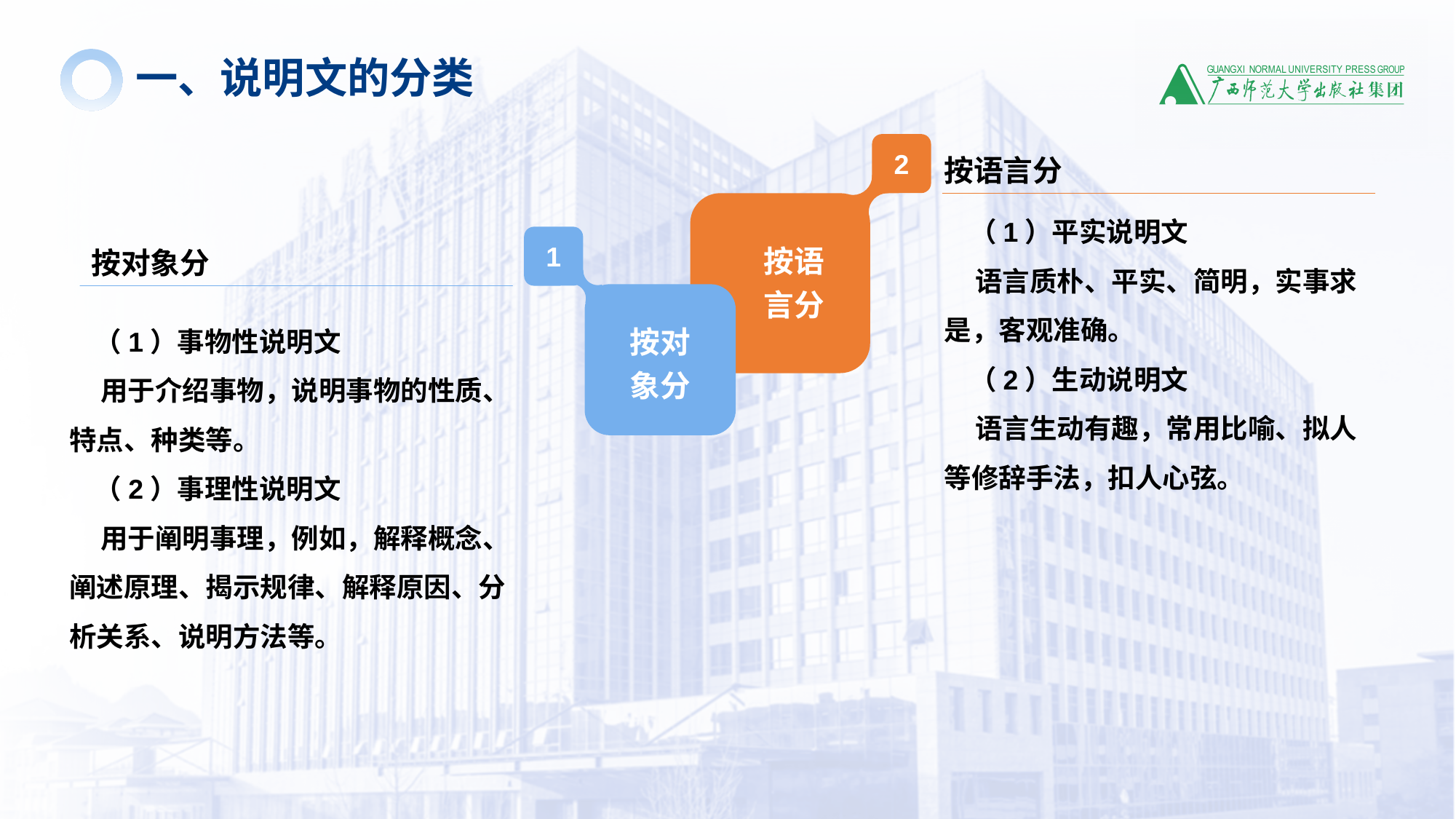

一、说明文的分类

2
按语言分

   （1）平实说明文
    语言质朴、平实、简明，实事求是，客观准确。
   （2）生动说明文
    语言生动有趣，常用比喻、拟人等修辞手法，扣人心弦。
1
按语
言分
按对象分

   （1）事物性说明文
    用于介绍事物，说明事物的性质、特点、种类等。
   （2）事理性说明文
    用于阐明事理，例如，解释概念、阐述原理、揭示规律、解释原因、分析关系、说明方法等。
按对
象分